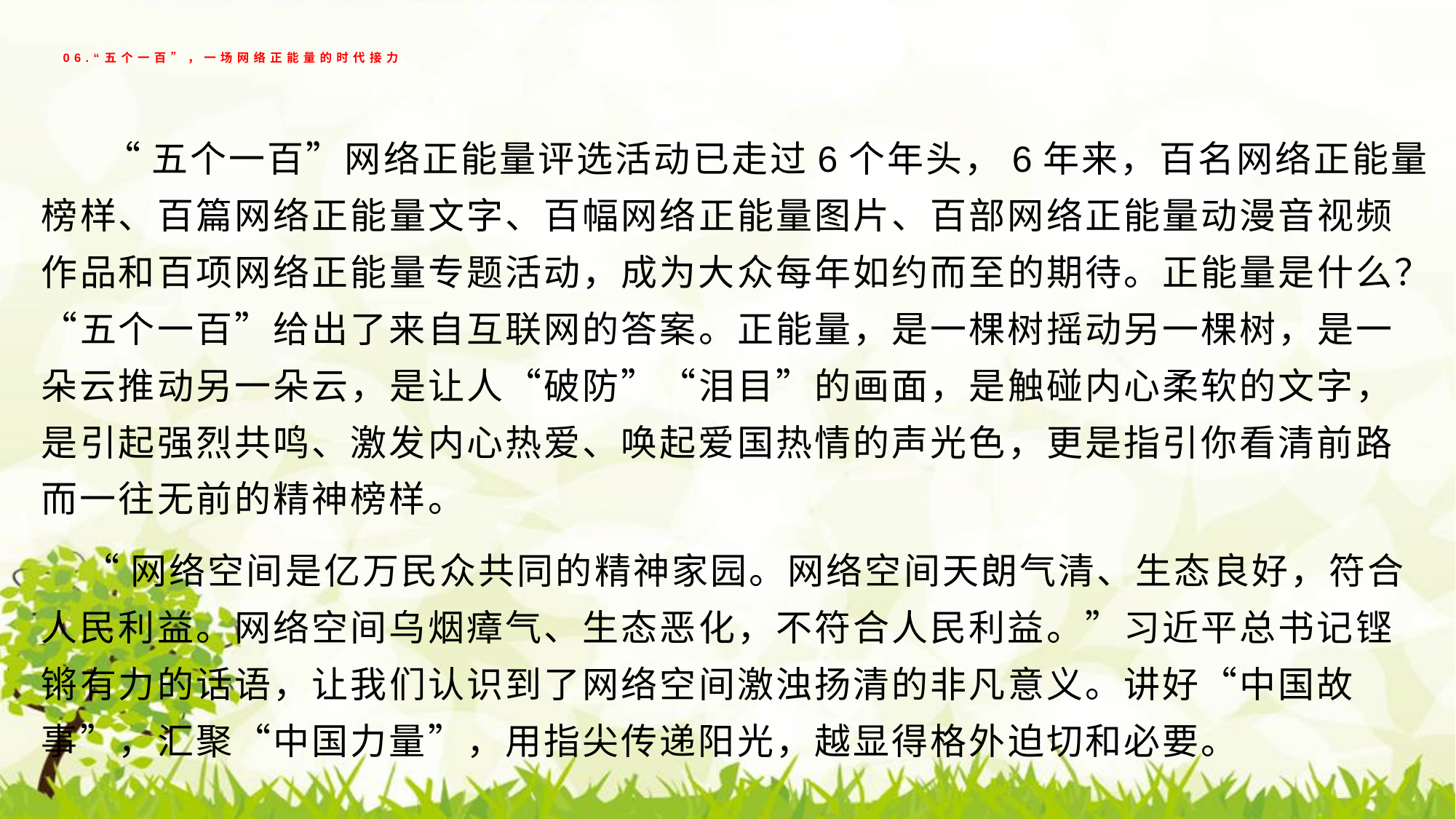

# 06.“五个一百”，一场网络正能量的时代接力
      “五个一百”网络正能量评选活动已走过6个年头，6年来，百名网络正能量榜样、百篇网络正能量文字、百幅网络正能量图片、百部网络正能量动漫音视频作品和百项网络正能量专题活动，成为大众每年如约而至的期待。正能量是什么？“五个一百”给出了来自互联网的答案。正能量，是一棵树摇动另一棵树，是一朵云推动另一朵云，是让人“破防”“泪目”的画面，是触碰内心柔软的文字，是引起强烈共鸣、激发内心热爱、唤起爱国热情的声光色，更是指引你看清前路而一往无前的精神榜样。
    “网络空间是亿万民众共同的精神家园。网络空间天朗气清、生态良好，符合人民利益。网络空间乌烟瘴气、生态恶化，不符合人民利益。”习近平总书记铿锵有力的话语，让我们认识到了网络空间激浊扬清的非凡意义。讲好“中国故事”，汇聚“中国力量”，用指尖传递阳光，越显得格外迫切和必要。